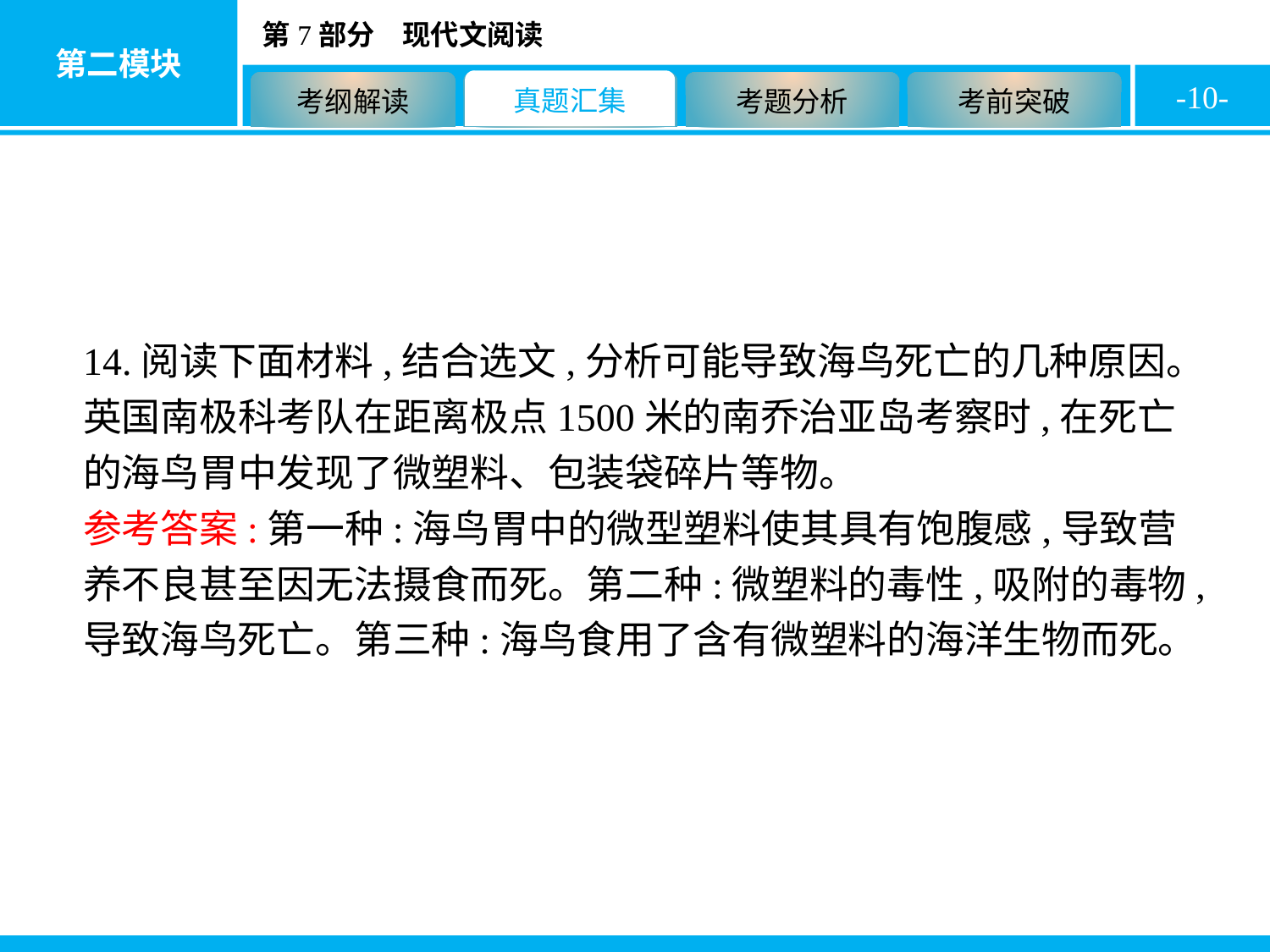

-10-
14.阅读下面材料,结合选文,分析可能导致海鸟死亡的几种原因。
英国南极科考队在距离极点1500米的南乔治亚岛考察时,在死亡的海鸟胃中发现了微塑料、包装袋碎片等物。
参考答案:第一种:海鸟胃中的微型塑料使其具有饱腹感,导致营养不良甚至因无法摄食而死。第二种:微塑料的毒性,吸附的毒物,导致海鸟死亡。第三种:海鸟食用了含有微塑料的海洋生物而死。